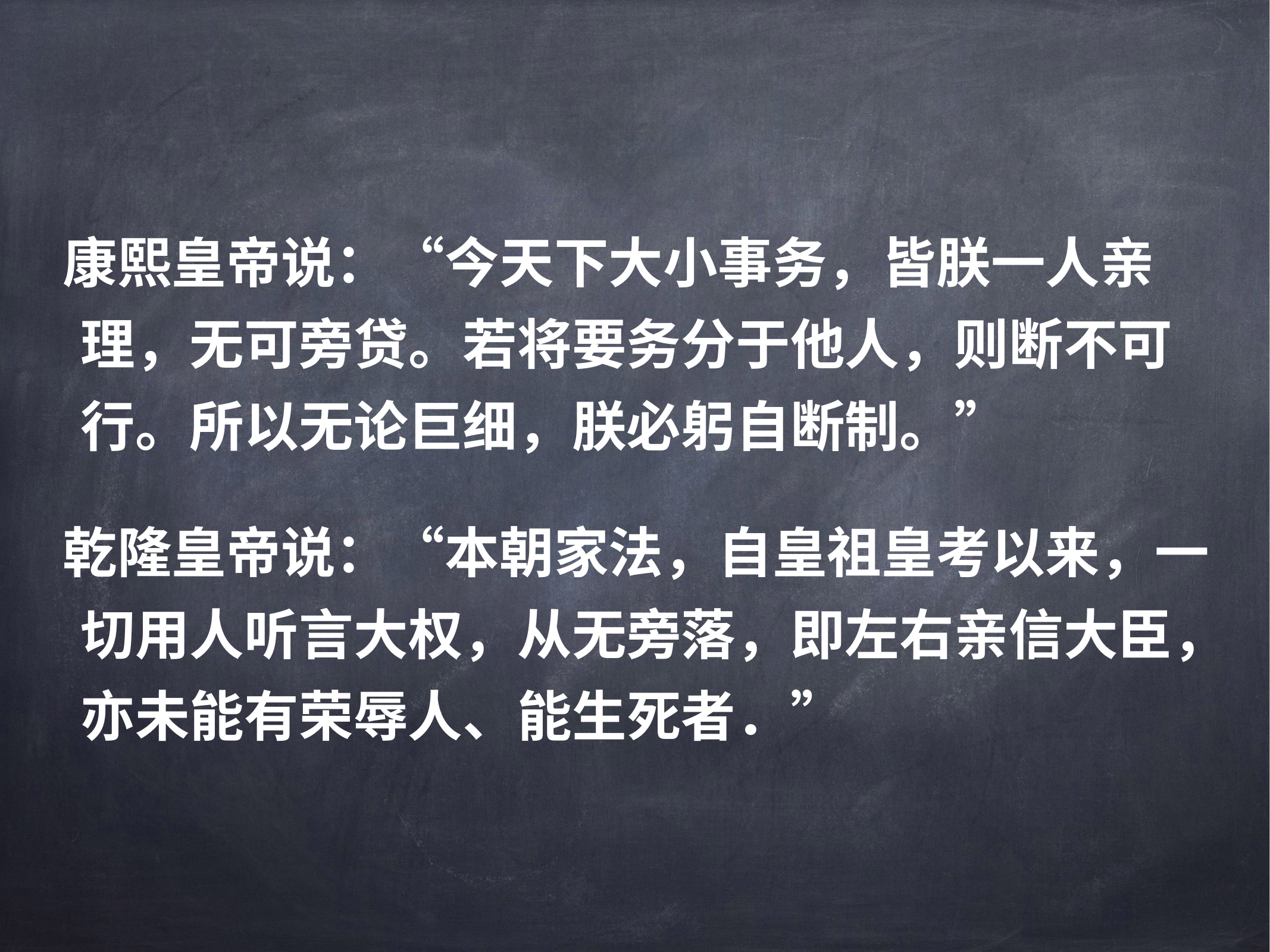

康熙皇帝说：“今天下大小事务，皆朕一人亲理，无可旁贷。若将要务分于他人，则断不可行。所以无论巨细，朕必躬自断制。”
  乾隆皇帝说：“本朝家法，自皇祖皇考以来，一切用人听言大权，从无旁落，即左右亲信大臣，亦未能有荣辱人、能生死者．”